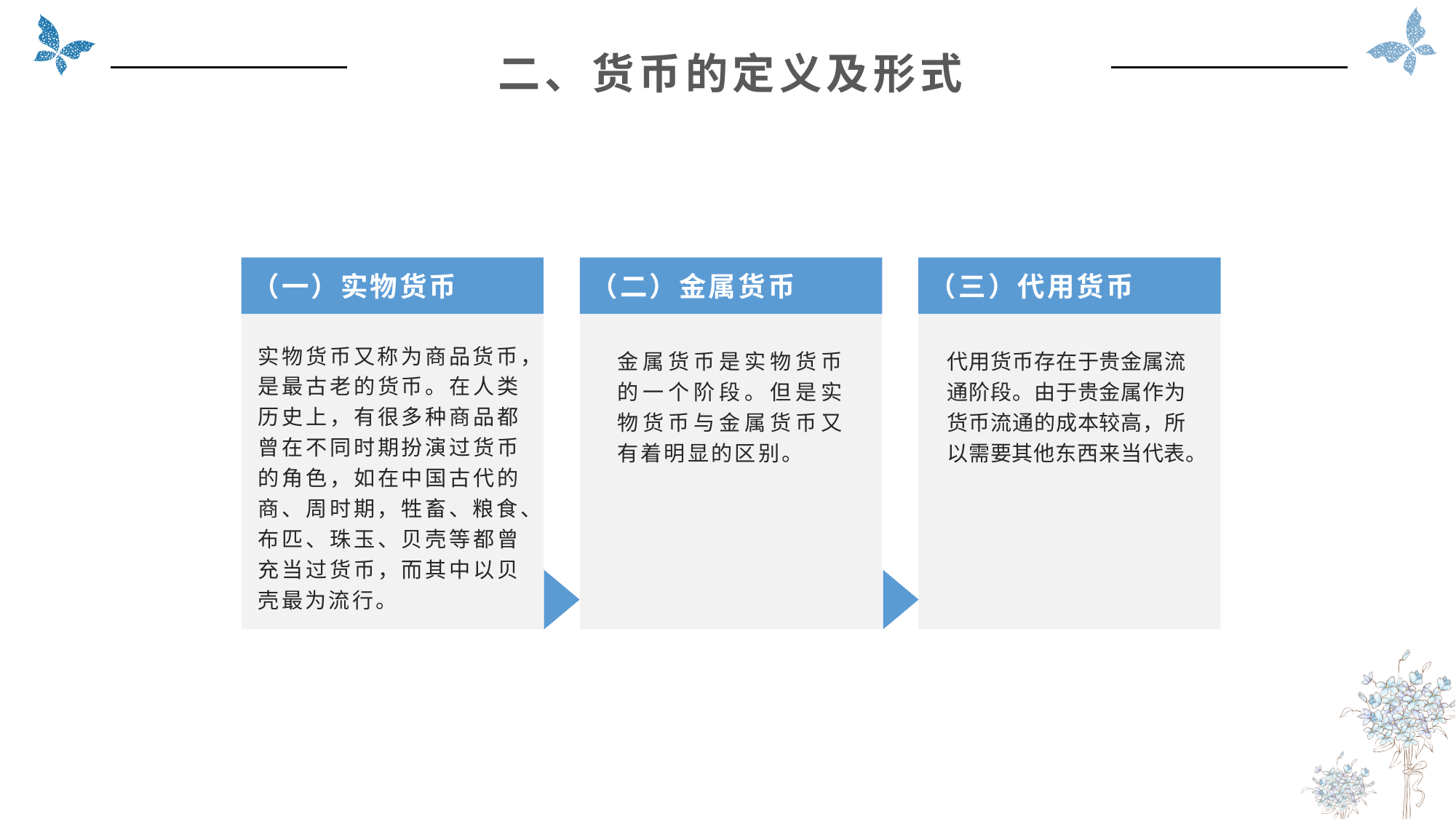

二、货币的定义及形式
（一）实物货币
（二）金属货币
（三）代用货币

实物货币又称为商品货币，是最古老的货币。在人类历史上，有很多种商品都曾在不同时期扮演过货币的角色，如在中国古代的商、周时期，牲畜、粮食、布匹、珠玉、贝壳等都曾充当过货币，而其中以贝壳最为流行。
金属货币是实物货币的一个阶段。但是实物货币与金属货币又有着明显的区别。
代用货币存在于贵金属流通阶段。由于贵金属作为货币流通的成本较高，所以需要其他东西来当代表。